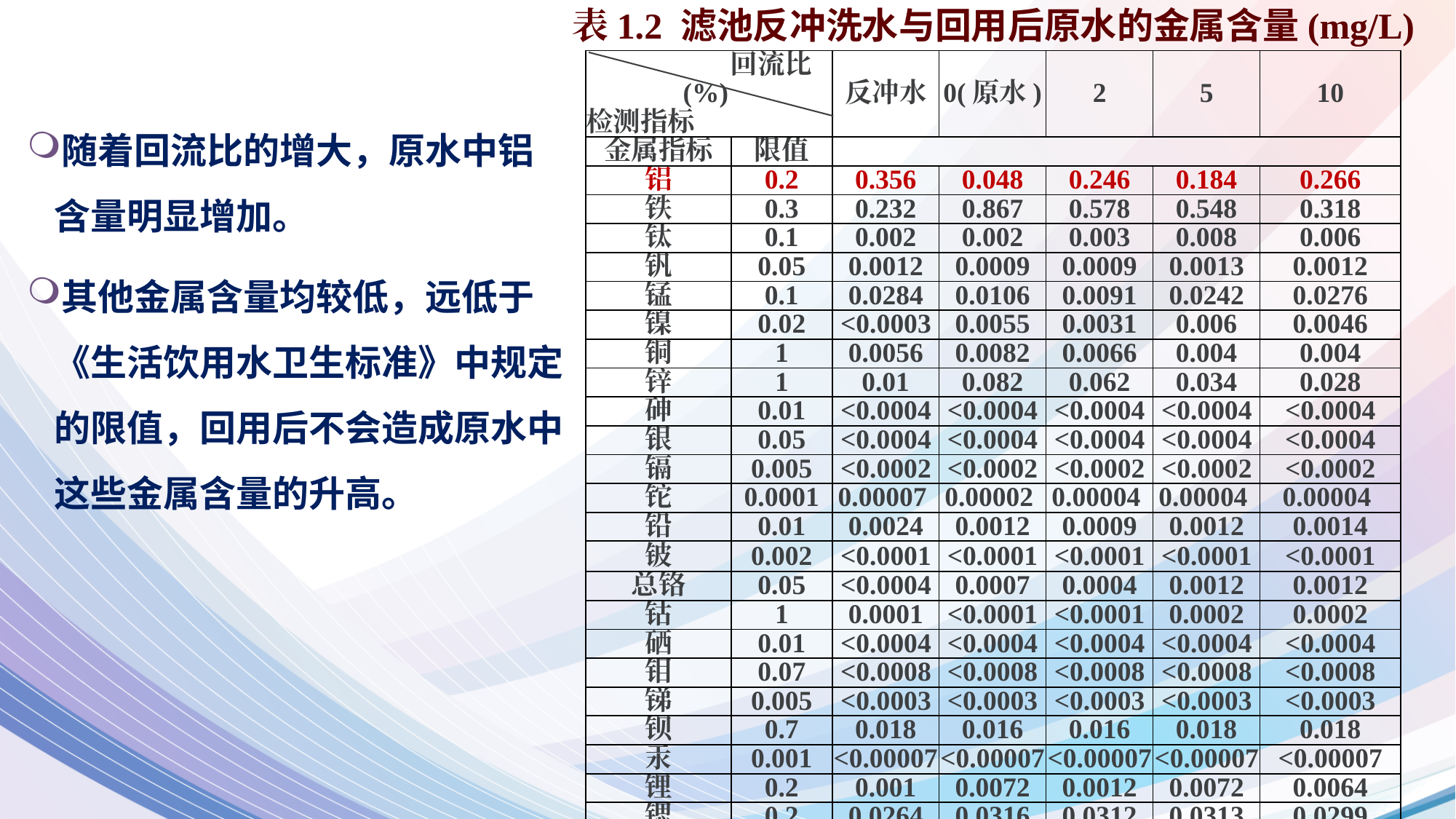

表1.2 滤池反冲洗水与回用后原水的金属含量(mg/L)
| 回流比(%) 检测指标 |  | 反冲水 | 0(原水) | 2 | 5 | 10 |
| --- | --- | --- | --- | --- | --- | --- |
| 金属指标 | 限值 |  |  |  |  |  |
| 铝 | 0.2 | 0.356 | 0.048 | 0.246 | 0.184 | 0.266 |
| 铁 | 0.3 | 0.232 | 0.867 | 0.578 | 0.548 | 0.318 |
| 钛 | 0.1 | 0.002 | 0.002 | 0.003 | 0.008 | 0.006 |
| 钒 | 0.05 | 0.0012 | 0.0009 | 0.0009 | 0.0013 | 0.0012 |
| 锰 | 0.1 | 0.0284 | 0.0106 | 0.0091 | 0.0242 | 0.0276 |
| 镍 | 0.02 | <0.0003 | 0.0055 | 0.0031 | 0.006 | 0.0046 |
| 铜 | 1 | 0.0056 | 0.0082 | 0.0066 | 0.004 | 0.004 |
| 锌 | 1 | 0.01 | 0.082 | 0.062 | 0.034 | 0.028 |
| 砷 | 0.01 | <0.0004 | <0.0004 | <0.0004 | <0.0004 | <0.0004 |
| 银 | 0.05 | <0.0004 | <0.0004 | <0.0004 | <0.0004 | <0.0004 |
| 镉 | 0.005 | <0.0002 | <0.0002 | <0.0002 | <0.0002 | <0.0002 |
| 铊 | 0.0001 | 0.00007 | 0.00002 | 0.00004 | 0.00004 | 0.00004 |
| 铅 | 0.01 | 0.0024 | 0.0012 | 0.0009 | 0.0012 | 0.0014 |
| 铍 | 0.002 | <0.0001 | <0.0001 | <0.0001 | <0.0001 | <0.0001 |
| 总铬 | 0.05 | <0.0004 | 0.0007 | 0.0004 | 0.0012 | 0.0012 |
| 钴 | 1 | 0.0001 | <0.0001 | <0.0001 | 0.0002 | 0.0002 |
| 硒 | 0.01 | <0.0004 | <0.0004 | <0.0004 | <0.0004 | <0.0004 |
| 钼 | 0.07 | <0.0008 | <0.0008 | <0.0008 | <0.0008 | <0.0008 |
| 锑 | 0.005 | <0.0003 | <0.0003 | <0.0003 | <0.0003 | <0.0003 |
| 钡 | 0.7 | 0.018 | 0.016 | 0.016 | 0.018 | 0.018 |
| 汞 | 0.001 | <0.00007 | <0.00007 | <0.00007 | <0.00007 | <0.00007 |
| 锂 | 0.2 | 0.001 | 0.0072 | 0.0012 | 0.0072 | 0.0064 |
| 锶 | 0.2 | 0.0264 | 0.0316 | 0.0312 | 0.0313 | 0.0299 |
随着回流比的增大，原水中铝含量明显增加。
其他金属含量均较低，远低于《生活饮用水卫生标准》中规定的限值，回用后不会造成原水中这些金属含量的升高。